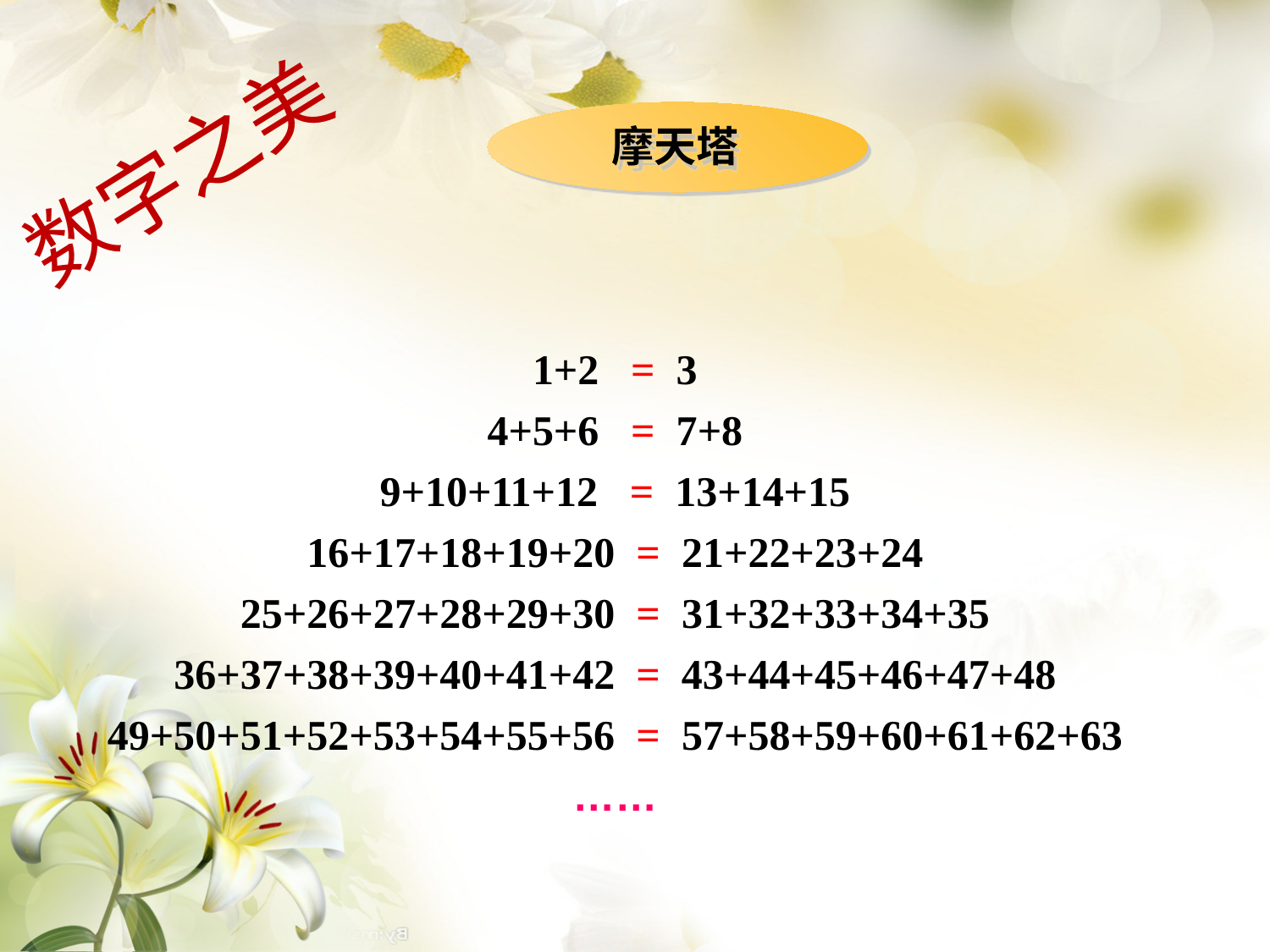

摩天塔
数字之美
1+2   =  3
4+5+6   =  7+8
9+10+11+12   =  13+14+15
16+17+18+19+20  =  21+22+23+24
25+26+27+28+29+30  =  31+32+33+34+35
36+37+38+39+40+41+42  =  43+44+45+46+47+48
49+50+51+52+53+54+55+56  =  57+58+59+60+61+62+63
……